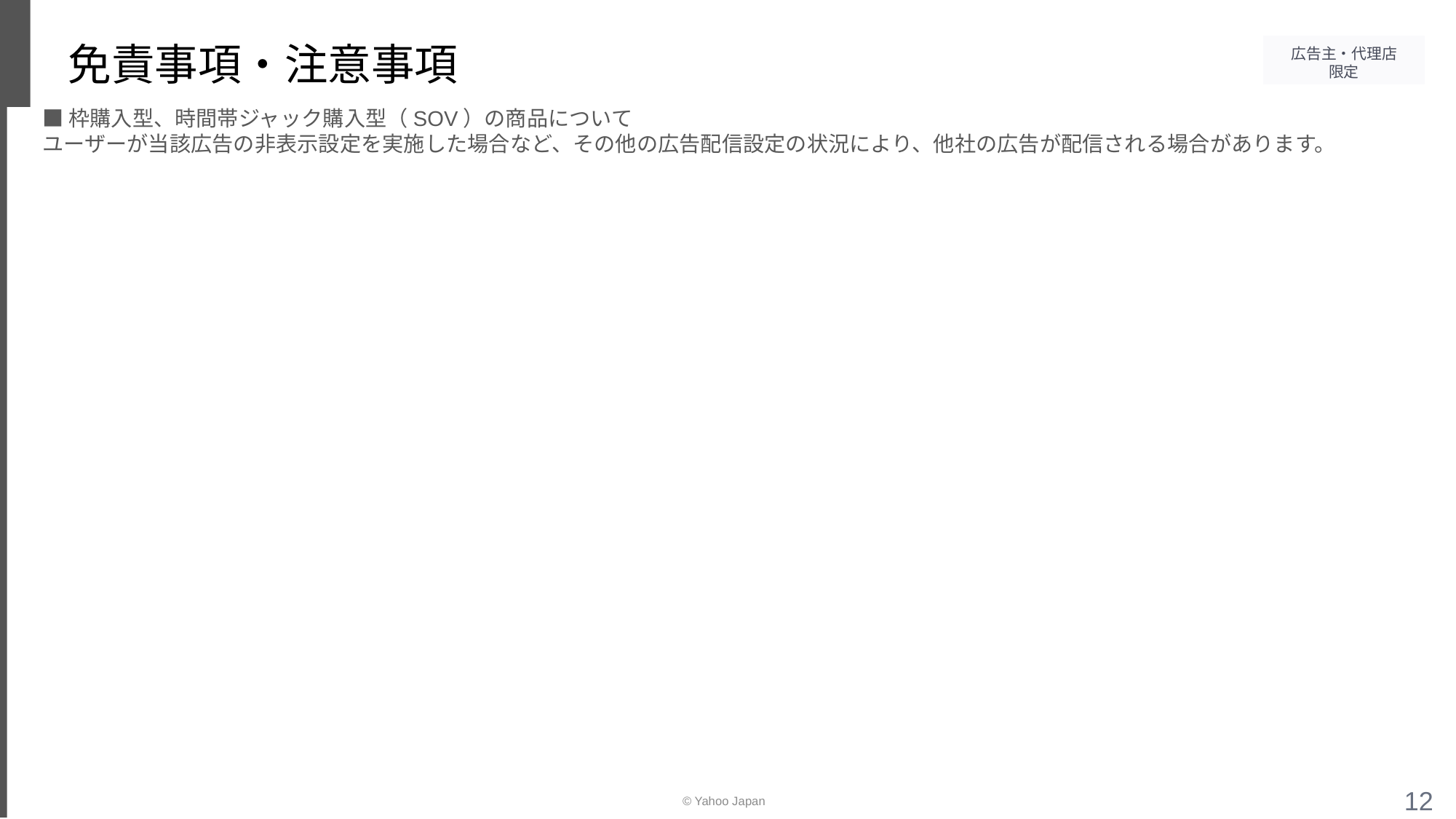

# 免責事項・注意事項
■枠購入型、時間帯ジャック購入型（SOV）の商品について
ユーザーが当該広告の非表示設定を実施した場合など、その他の広告配信設定の状況により、他社の広告が配信される場合があります。